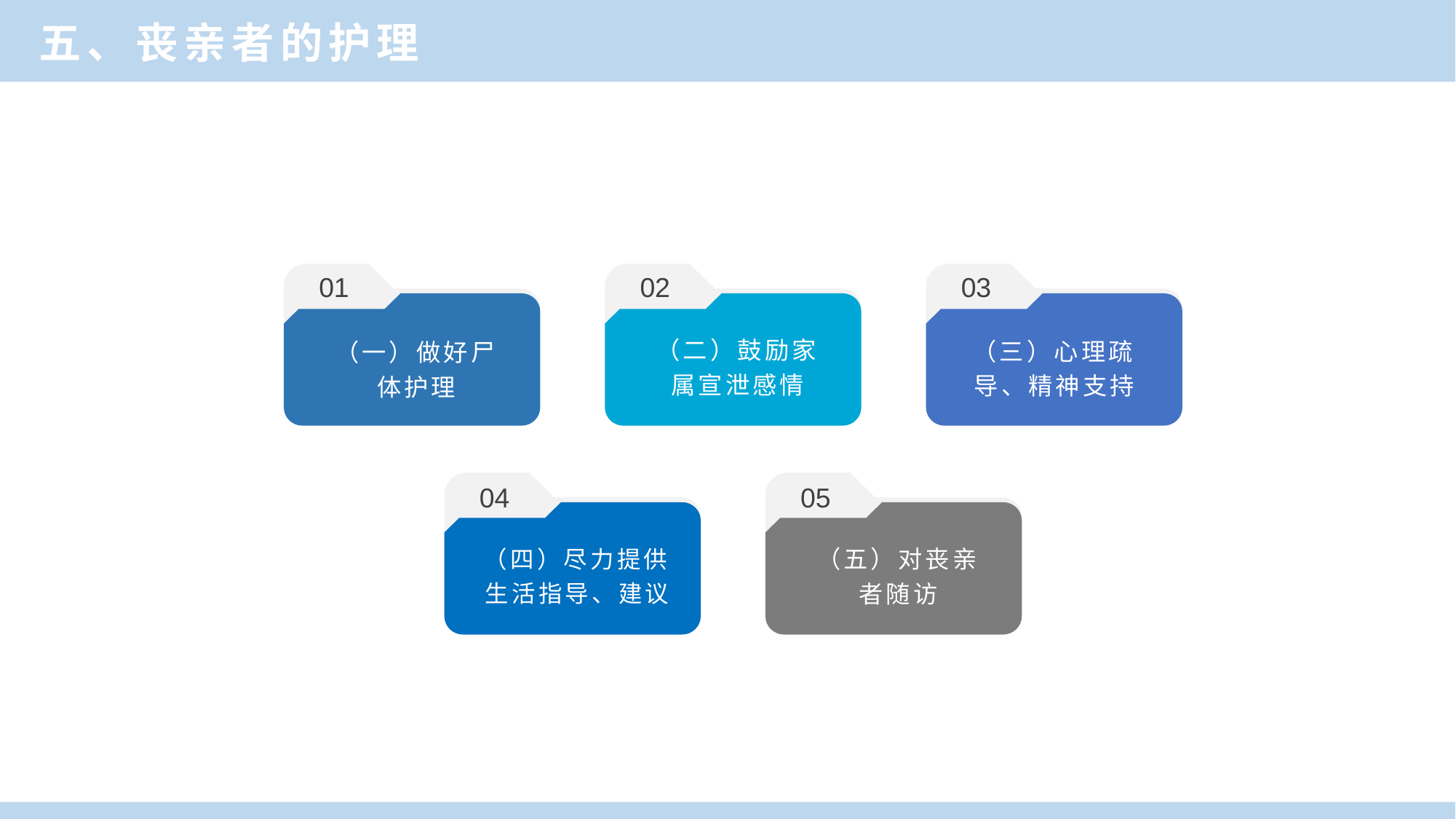

五、丧亲者的护理

01
02
03

（二）鼓励家属宣泄感情
（三）心理疏导、精神支持
（一）做好尸体护理

04
05

（四）尽力提供生活指导、建议
（五）对丧亲者随访